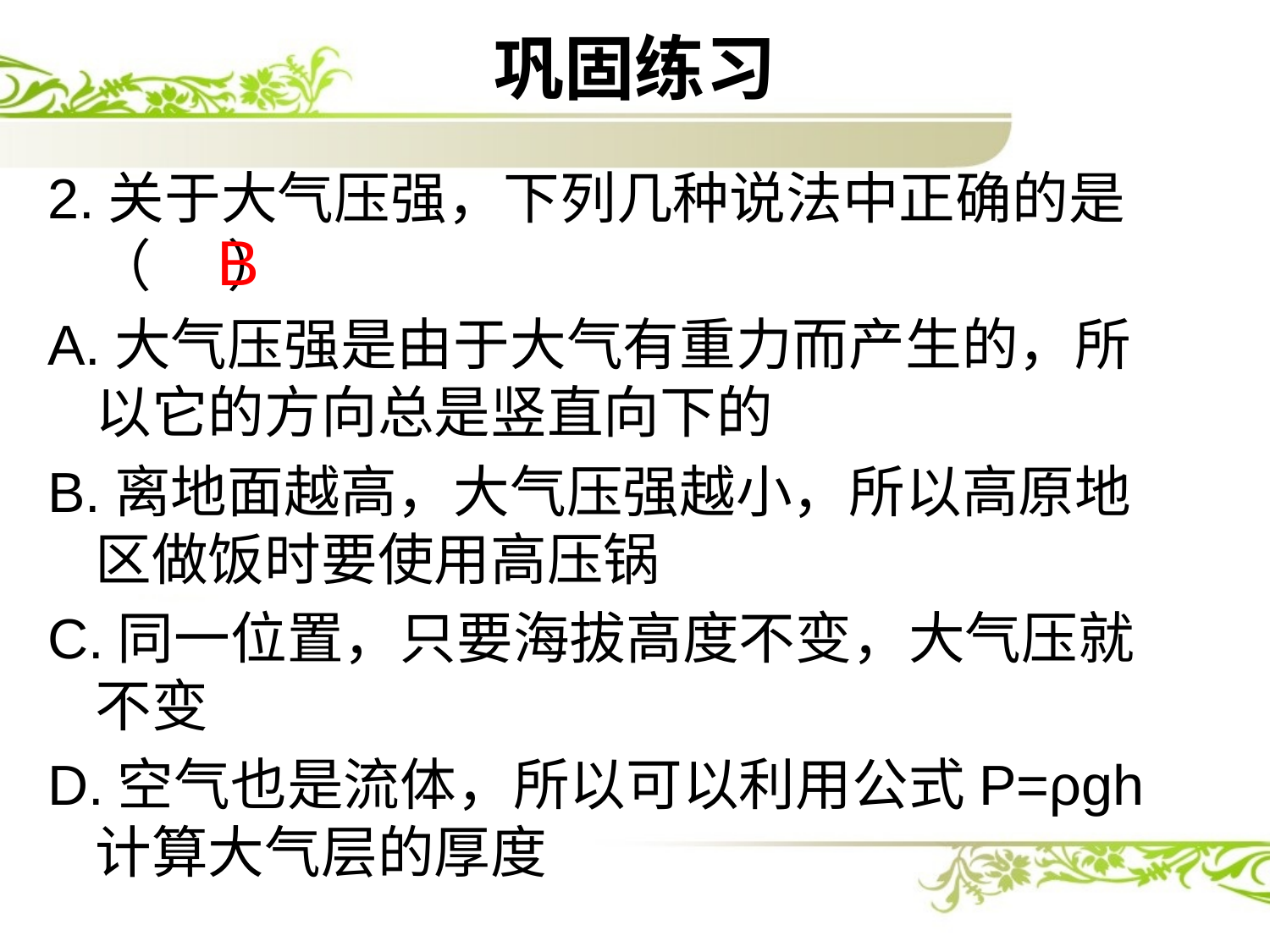

# 巩固练习
2.关于大气压强，下列几种说法中正确的是（      ）
A.大气压强是由于大气有重力而产生的，所以它的方向总是竖直向下的
B.离地面越高，大气压强越小，所以高原地区做饭时要使用高压锅
C.同一位置，只要海拔高度不变，大气压就不变
D.空气也是流体，所以可以利用公式P=ρgh计算大气层的厚度

B